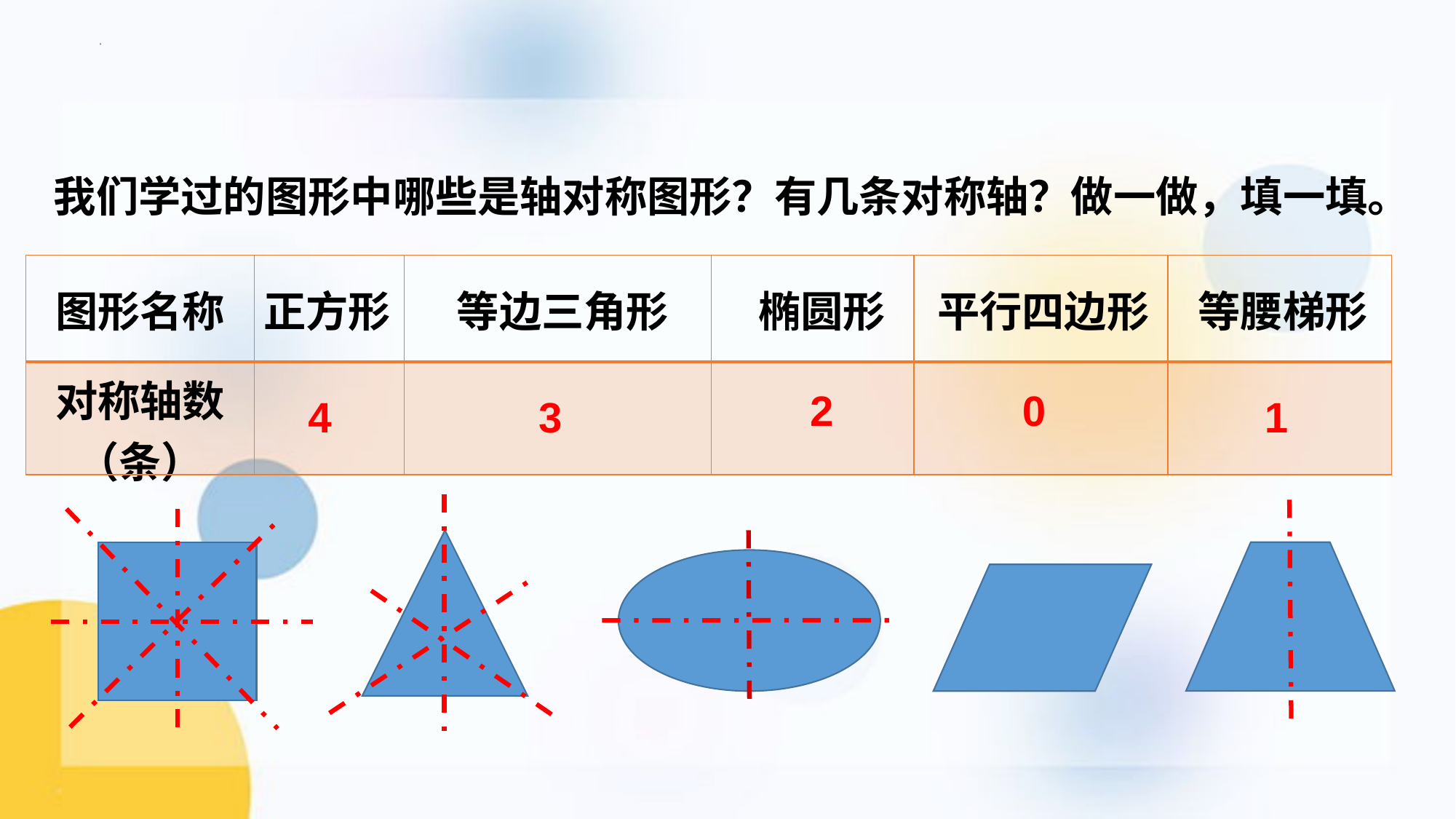

我们学过的图形中哪些是轴对称图形？有几条对称轴？做一做，填一填。
| 图形名称 |  |  |  |  |  |
| --- | --- | --- | --- | --- | --- |
| 对称轴数（条） |  |  |  |  |  |
正方形
等边三角形
椭圆形
平行四边形
等腰梯形
2
0
4
3
1